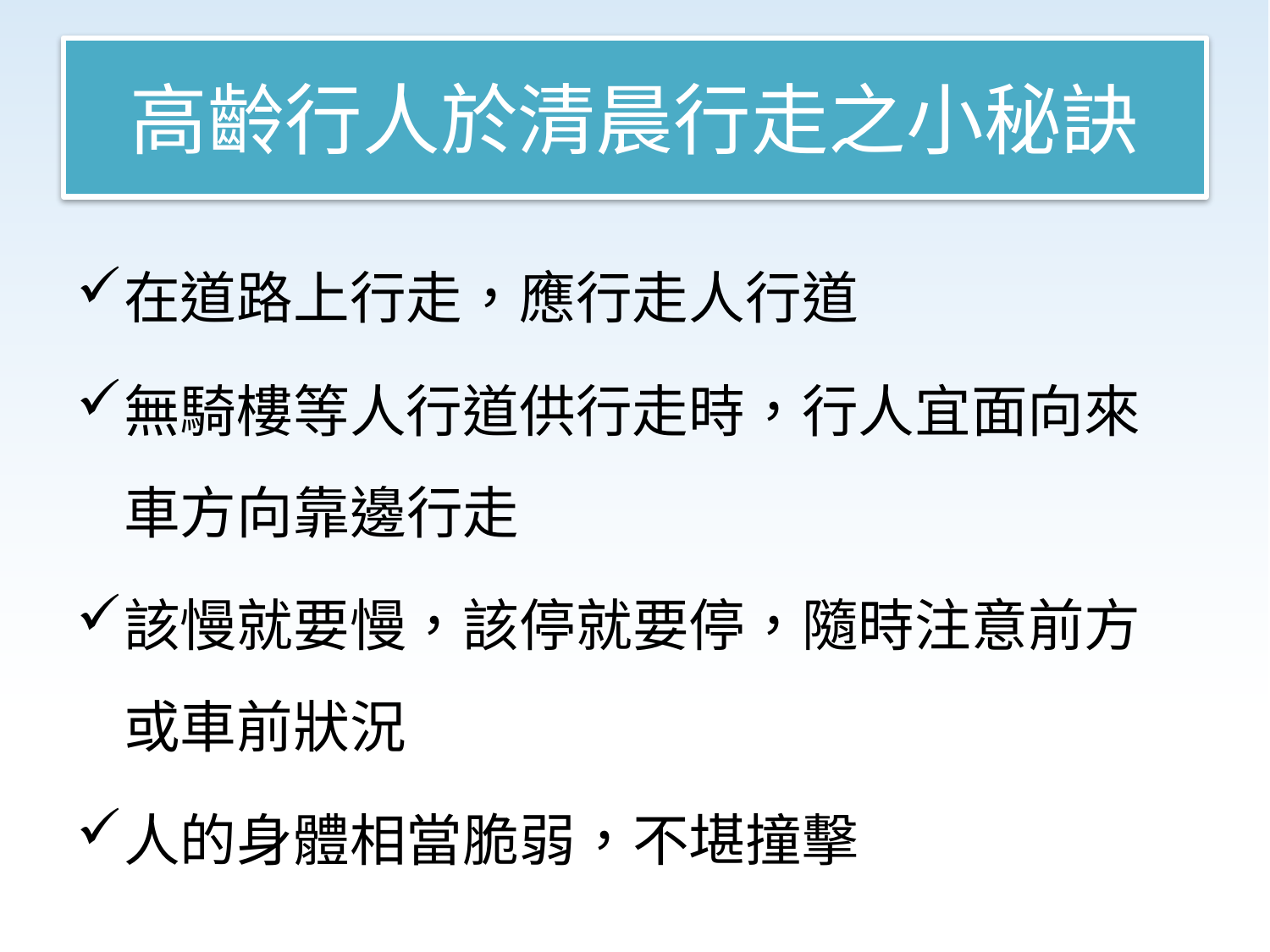

# 高齡行人於清晨行走之小秘訣
在道路上行走，應行走人行道
無騎樓等人行道供行走時，行人宜面向來車方向靠邊行走
該慢就要慢，該停就要停，隨時注意前方或車前狀況
人的身體相當脆弱，不堪撞擊